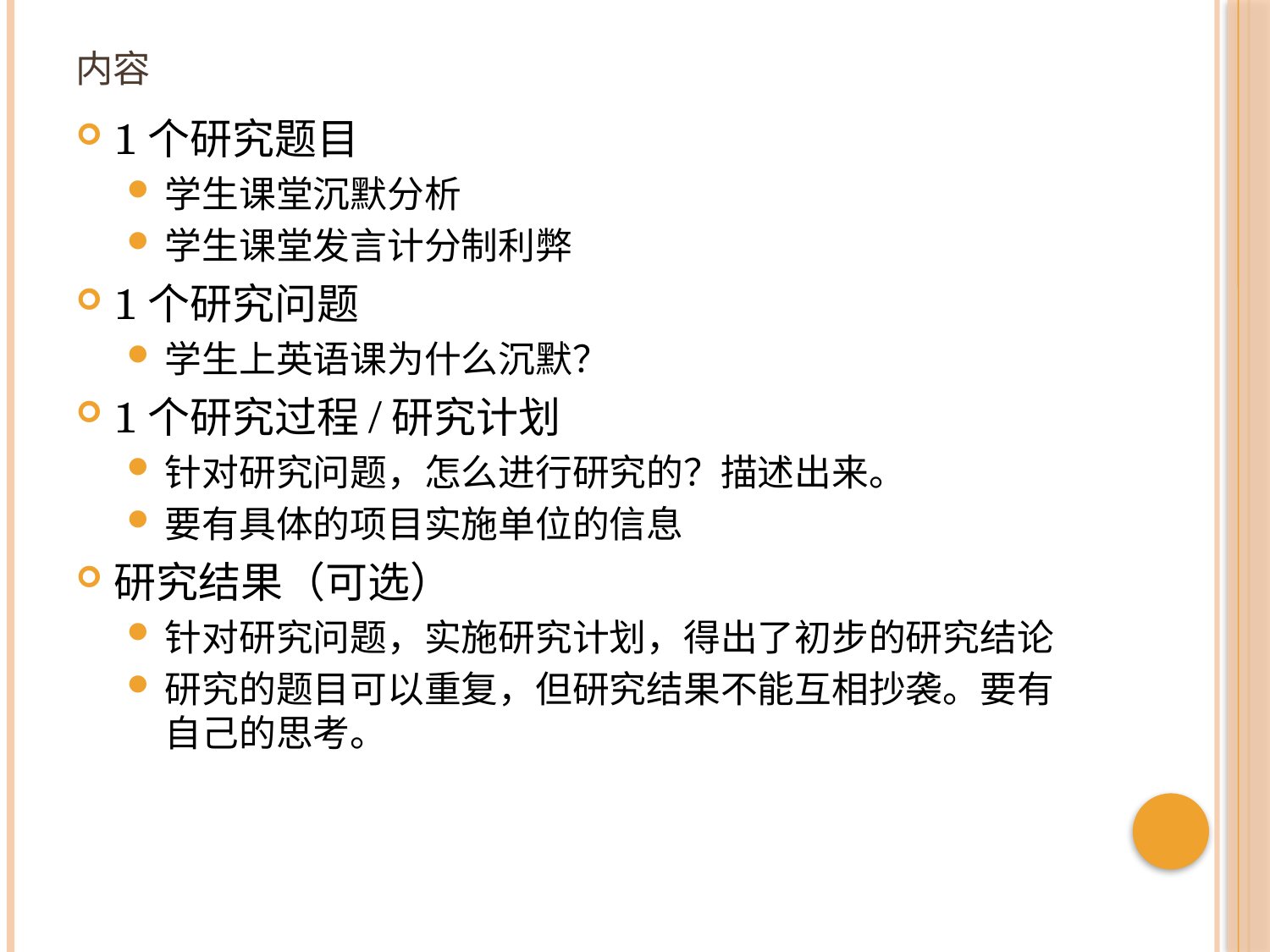

# 内容
1个研究题目
学生课堂沉默分析
学生课堂发言计分制利弊
1个研究问题
学生上英语课为什么沉默？
1个研究过程/研究计划
针对研究问题，怎么进行研究的？描述出来。
要有具体的项目实施单位的信息
研究结果（可选）
针对研究问题，实施研究计划，得出了初步的研究结论
研究的题目可以重复，但研究结果不能互相抄袭。要有自己的思考。